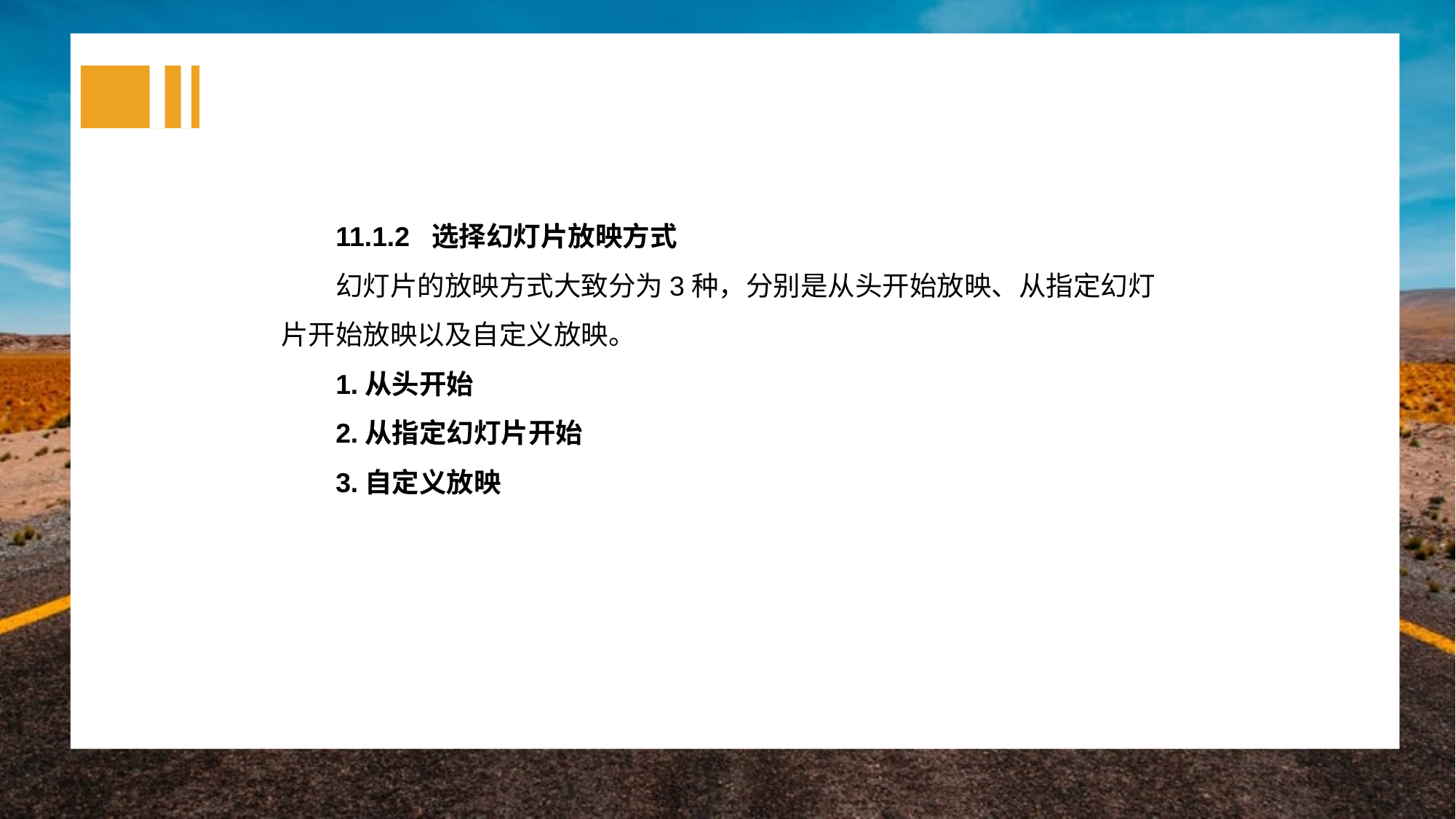

11.1.2  选择幻灯片放映方式
幻灯片的放映方式大致分为3种，分别是从头开始放映、从指定幻灯片开始放映以及自定义放映。
1.从头开始
2.从指定幻灯片开始
3.自定义放映